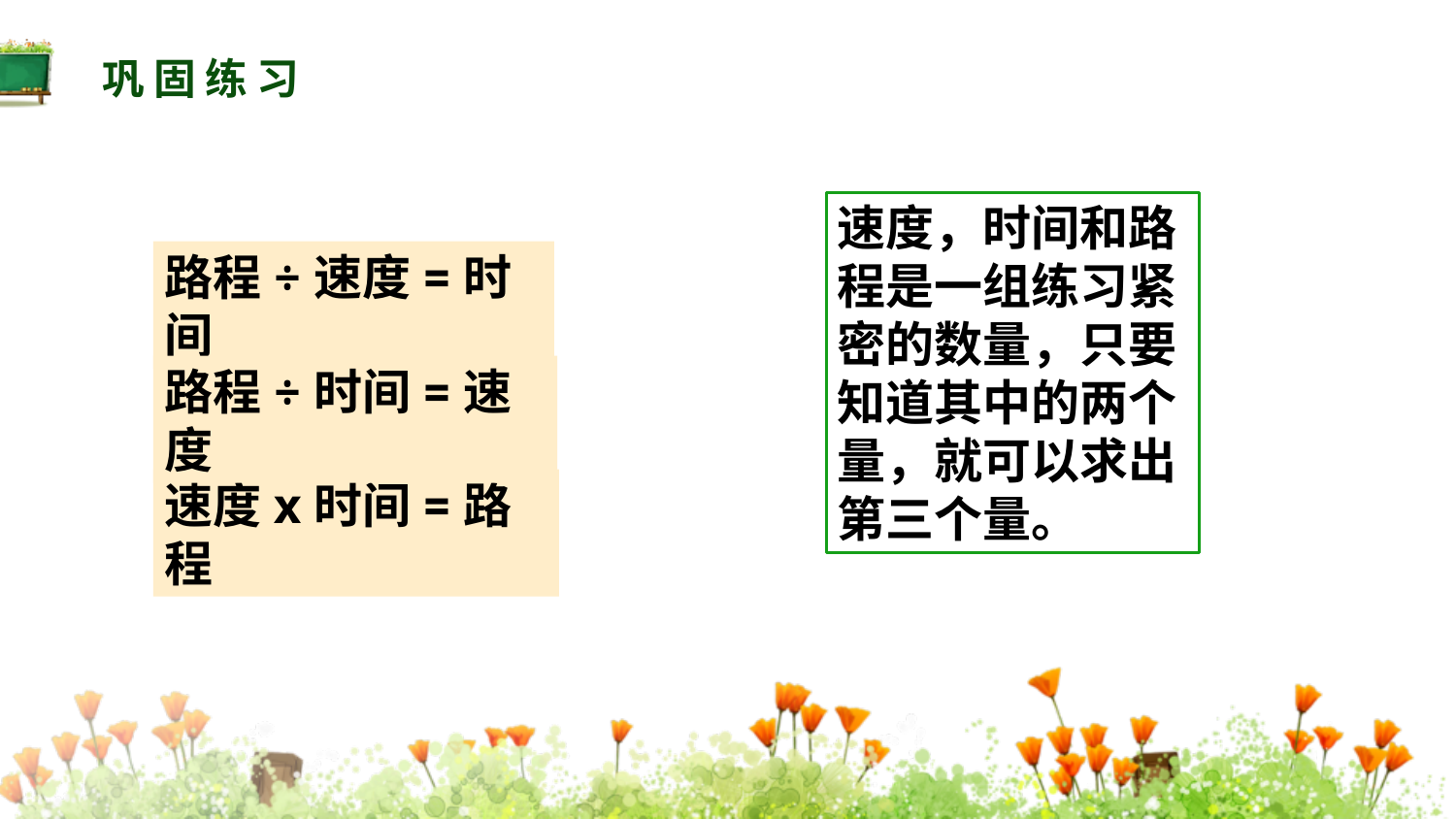

巩固练习
速度，时间和路程是一组练习紧密的数量，只要知道其中的两个量，就可以求出第三个量。
路程÷速度=时间
路程÷时间=速度
速度x时间=路程